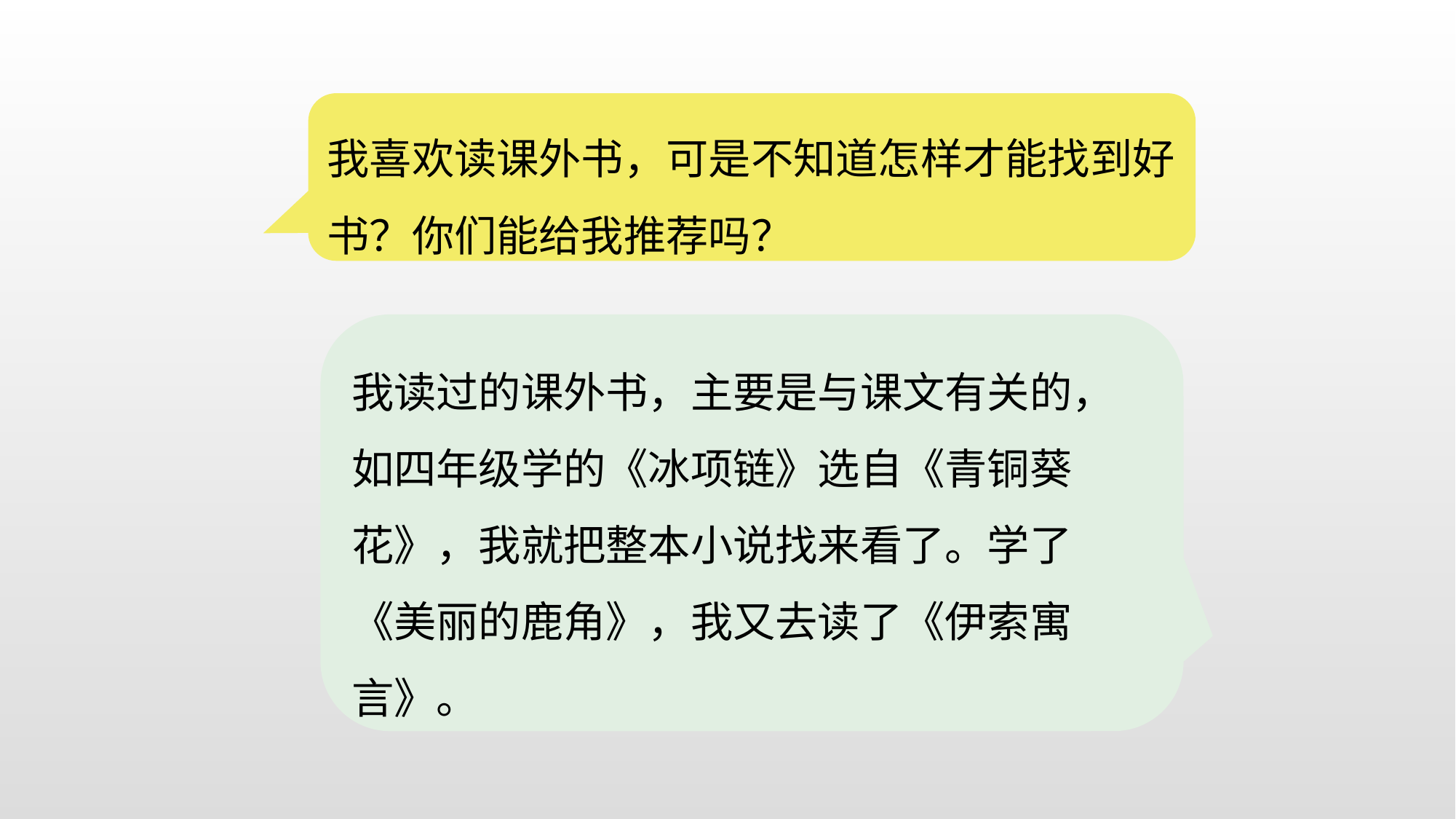

我喜欢读课外书，可是不知道怎样才能找到好书？你们能给我推荐吗？
我读过的课外书，主要是与课文有关的，如四年级学的《冰项链》选自《青铜葵花》，我就把整本小说找来看了。学了《美丽的鹿角》，我又去读了《伊索寓言》。